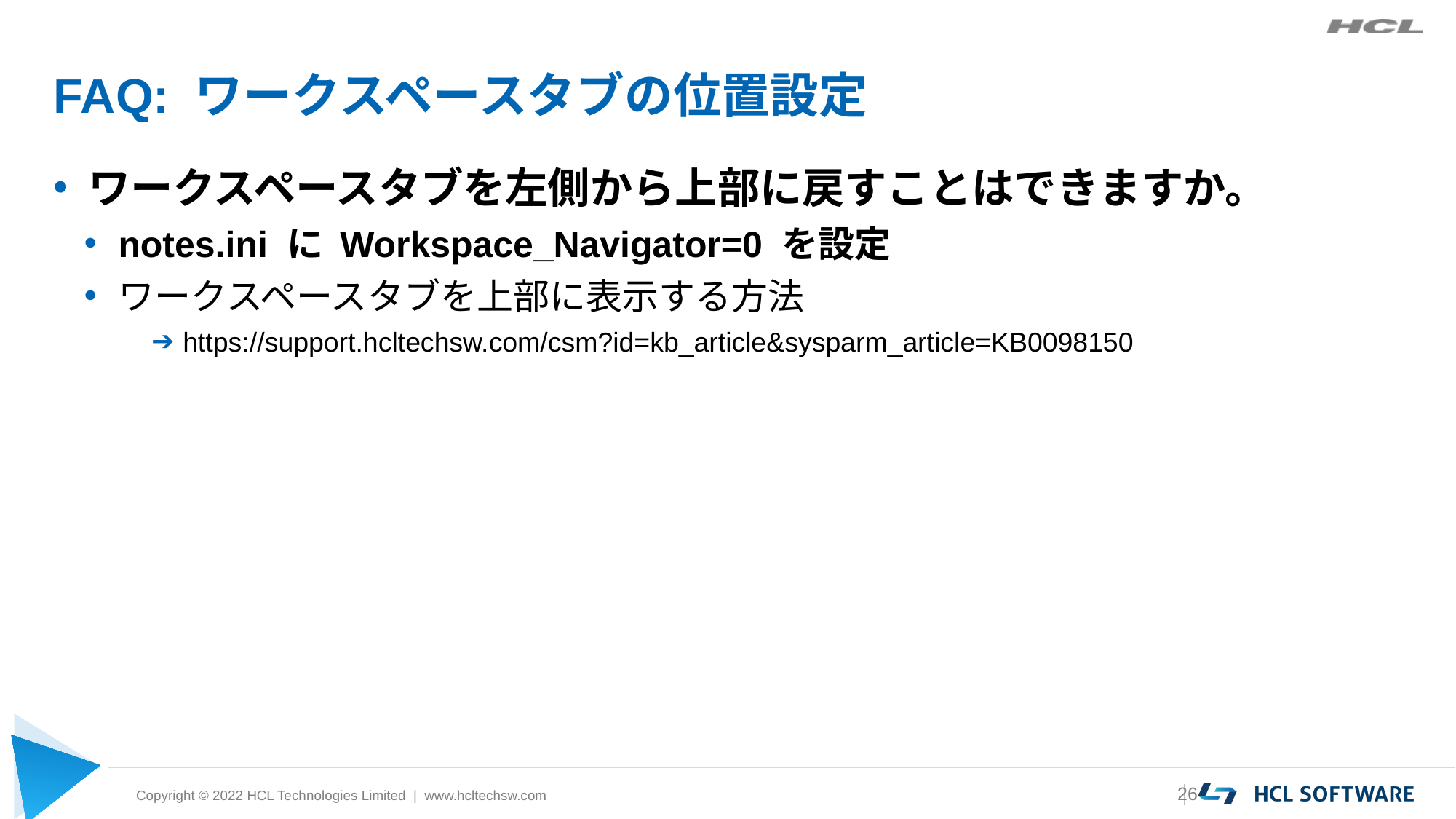

# FAQ: ワークスペースタブの位置設定
ワークスペースタブを左側から上部に戻すことはできますか。
notes.ini に Workspace_Navigator=0 を設定
ワークスペースタブを上部に表示する方法
https://support.hcltechsw.com/csm?id=kb_article&sysparm_article=KB0098150